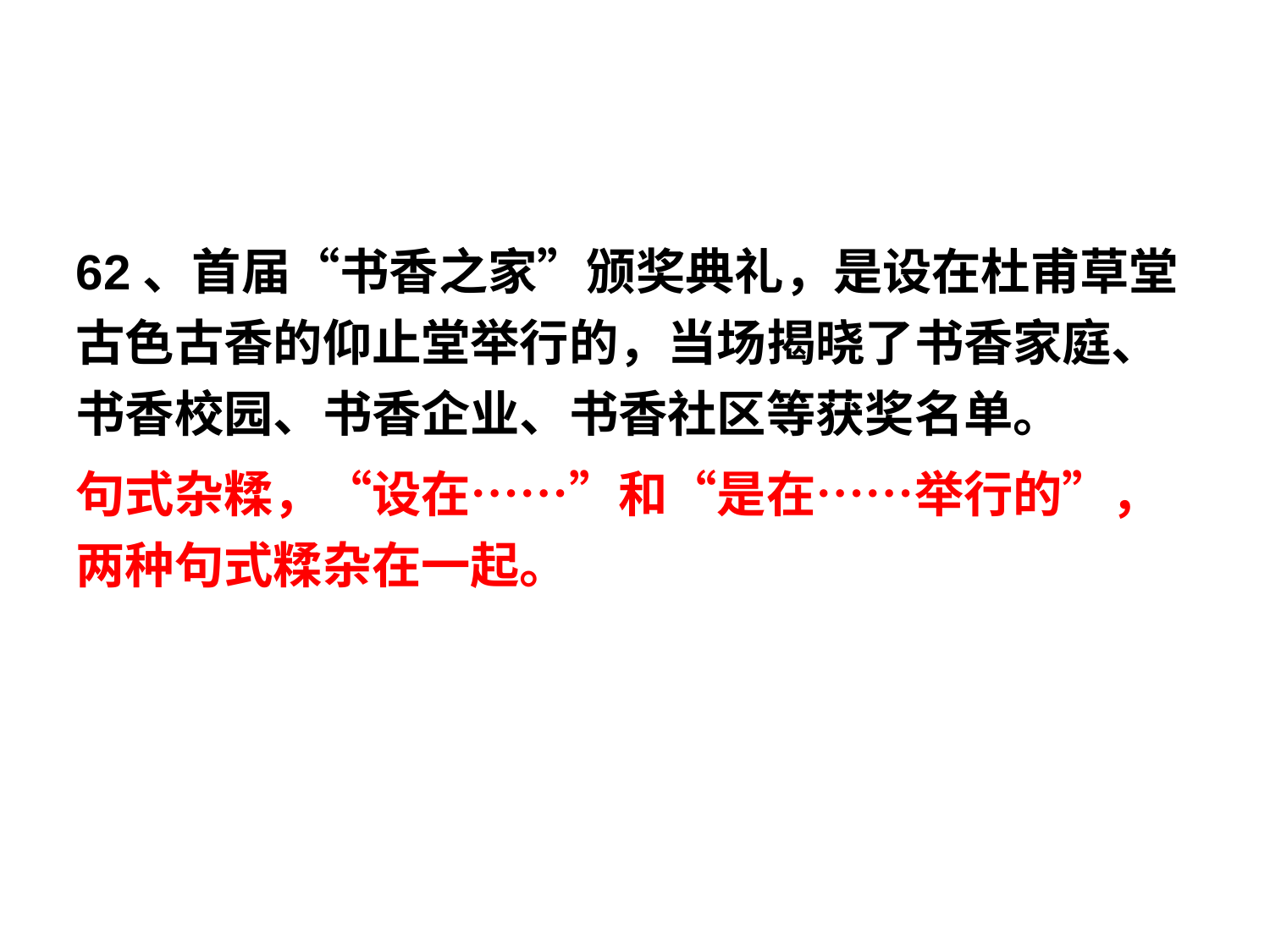

62、首届“书香之家”颁奖典礼，是设在杜甫草堂古色古香的仰止堂举行的，当场揭晓了书香家庭、书香校园、书香企业、书香社区等获奖名单。
句式杂糅，“设在……”和“是在……举行的”，两种句式糅杂在一起。